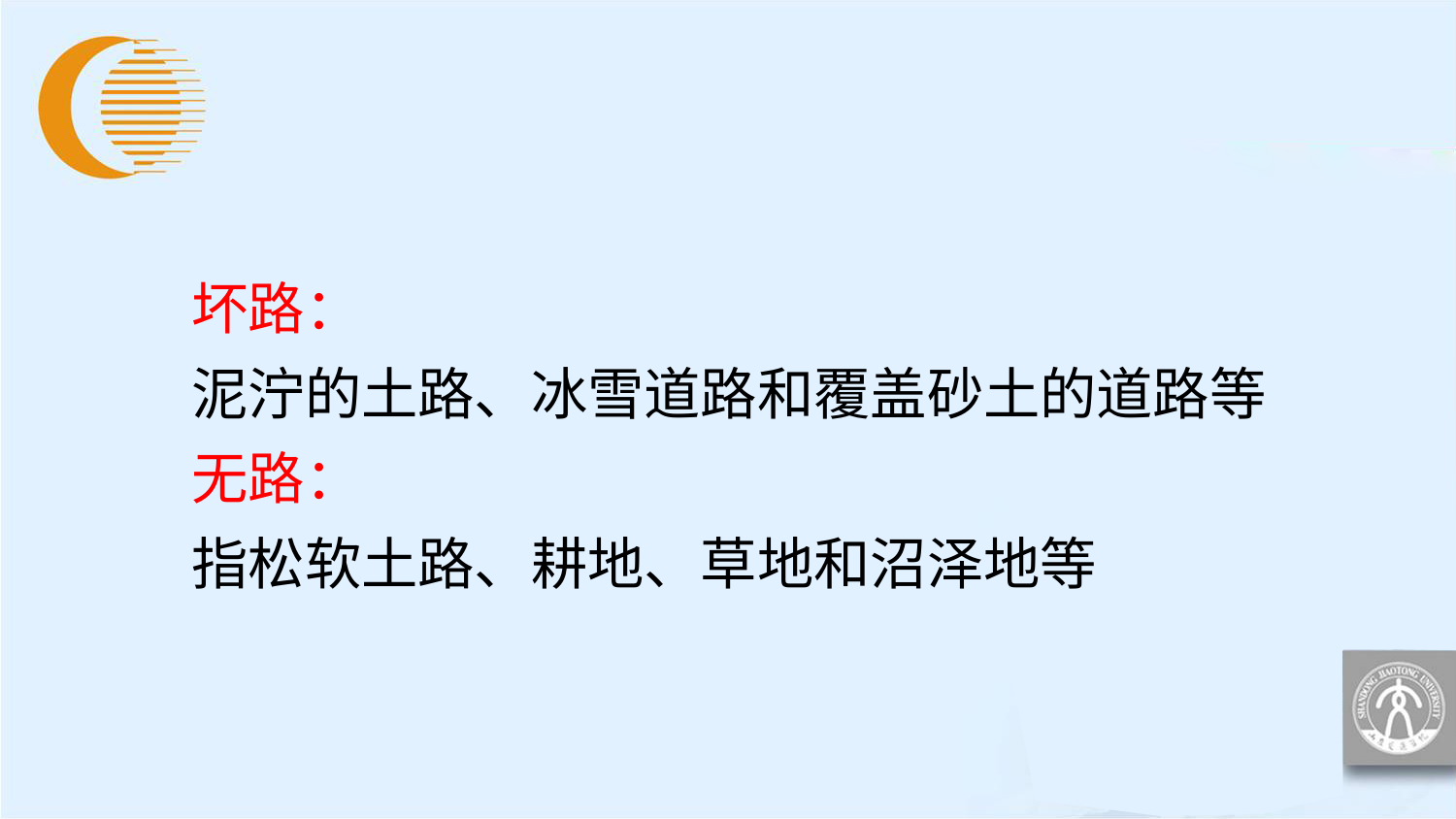

坏路：
泥泞的土路、冰雪道路和覆盖砂土的道路等
无路：
指松软土路、耕地、草地和沼泽地等